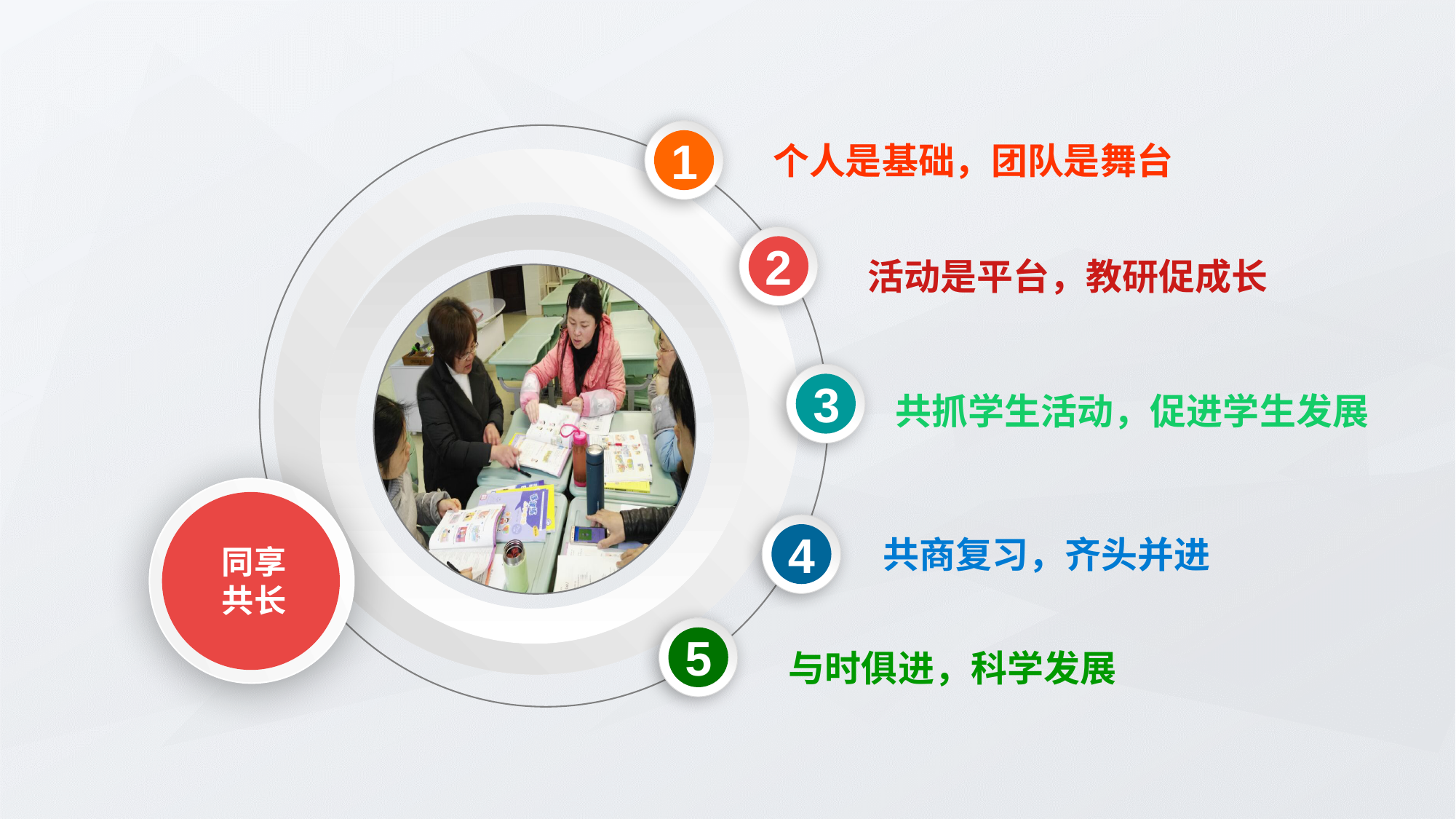

1

个人是基础，团队是舞台

活动是平台，教研促成长

2

共抓学生活动，促进学生发展

3

同享 共长

4
共商复习，齐头并进
与时俱进，科学发展

5